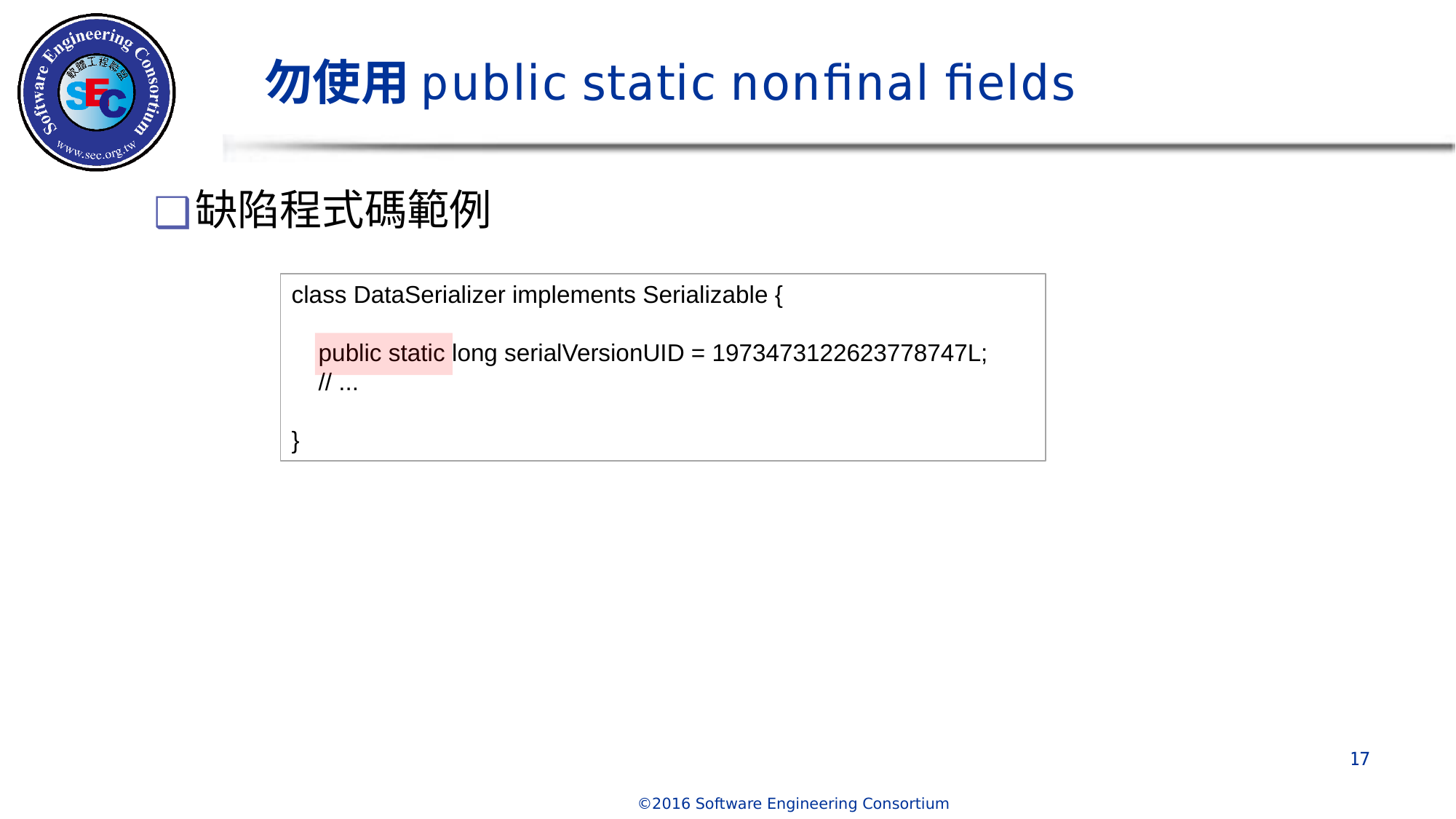

# 勿使用public static nonfinal fields
缺陷程式碼範例

class DataSerializer implements Serializable {

    public static long serialVersionUID = 1973473122623778747L;
    // ...

}

17